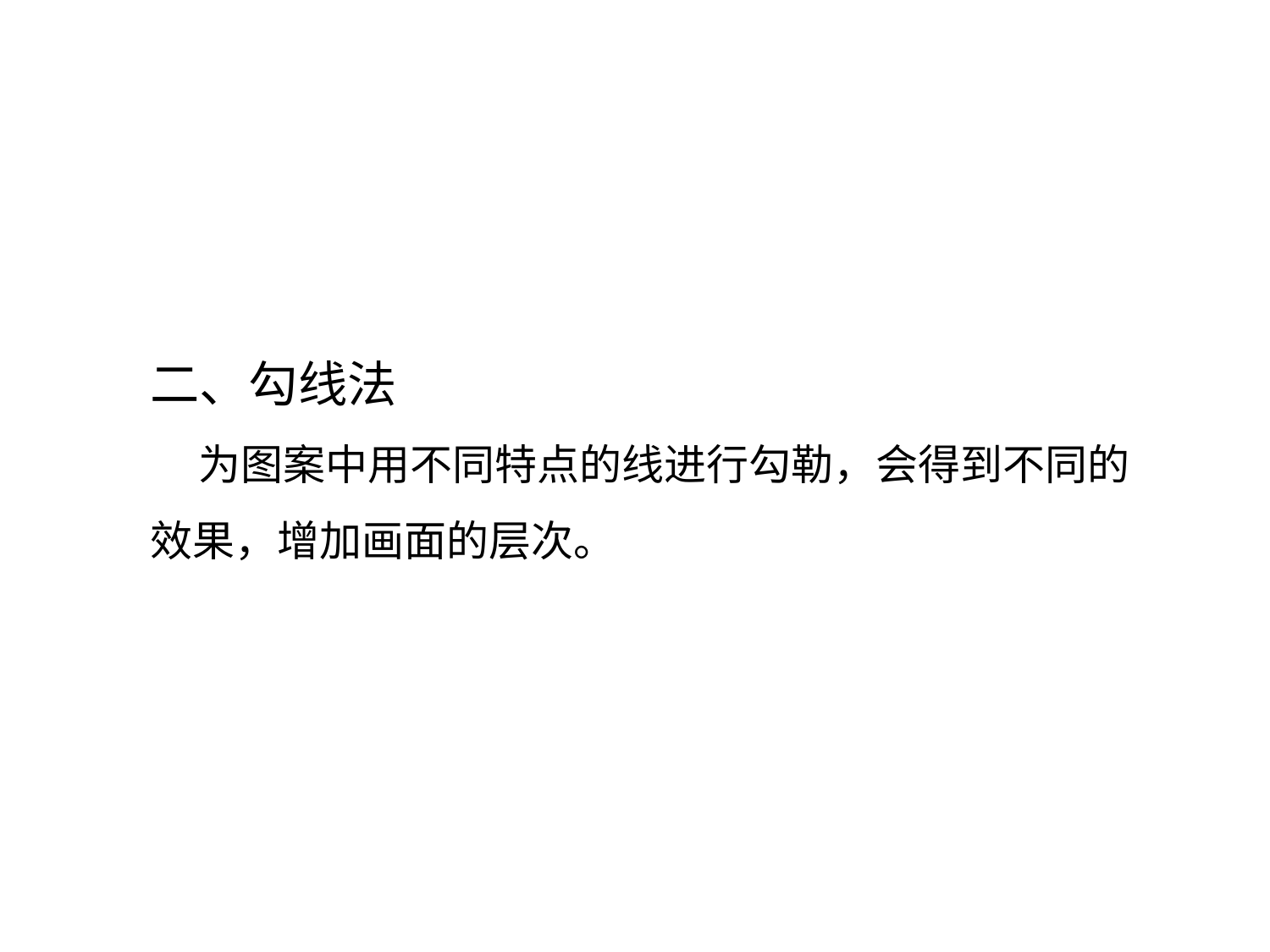

二、勾线法
    为图案中用不同特点的线进行勾勒，会得到不同的效果，增加画面的层次。